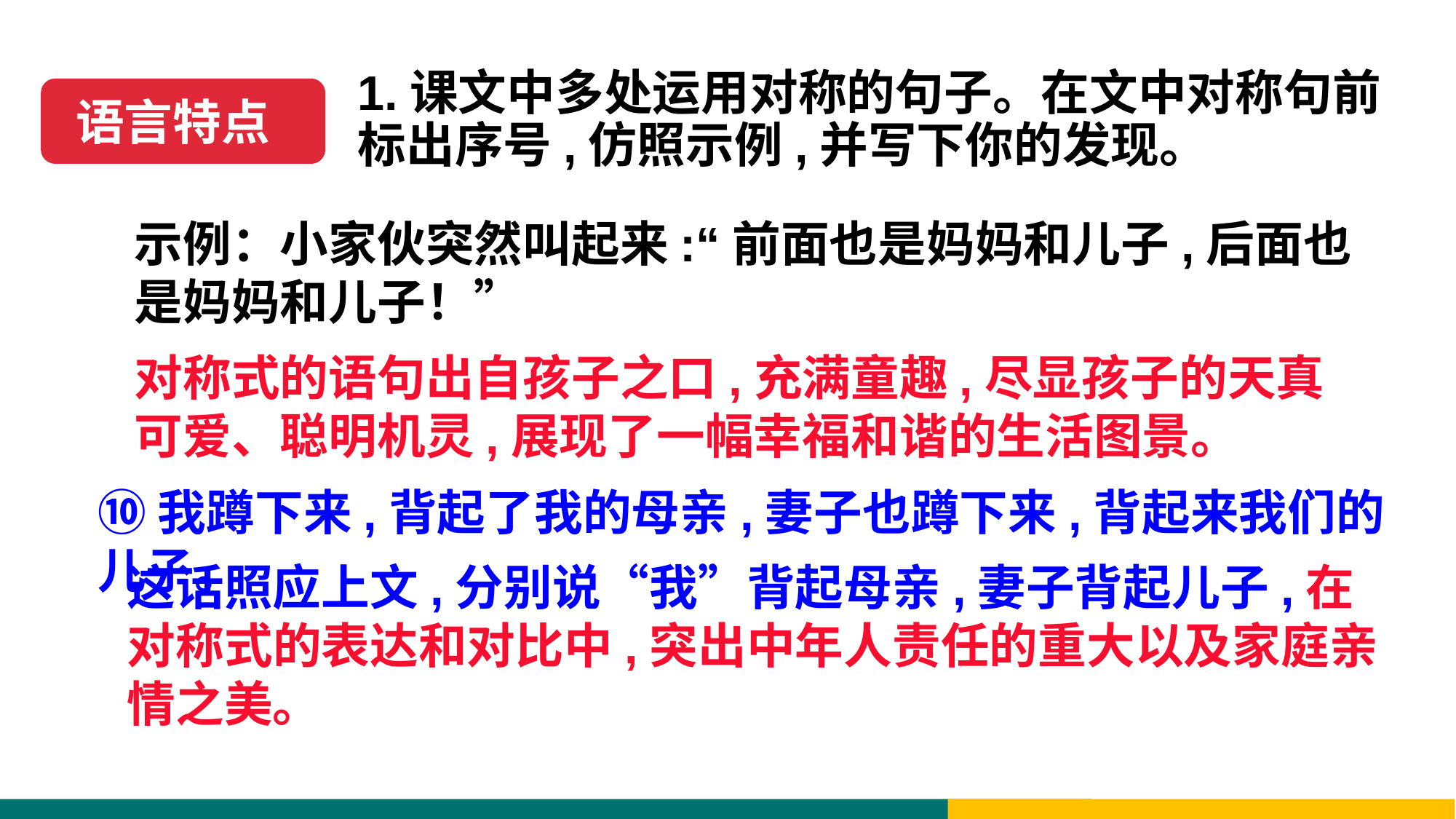

1.课文中多处运用对称的句子。在文中对称句前标出序号,仿照示例,并写下你的发现。

语言特点
示例：小家伙突然叫起来:“前面也是妈妈和儿子,后面也是妈妈和儿子！”
对称式的语句出自孩子之口,充满童趣,尽显孩子的天真可爱、聪明机灵,展现了一幅幸福和谐的生活图景。
⑩我蹲下来,背起了我的母亲,妻子也蹲下来,背起来我们的儿子。
这话照应上文,分别说“我”背起母亲,妻子背起儿子,在对称式的表达和对比中,突出中年人责任的重大以及家庭亲情之美。